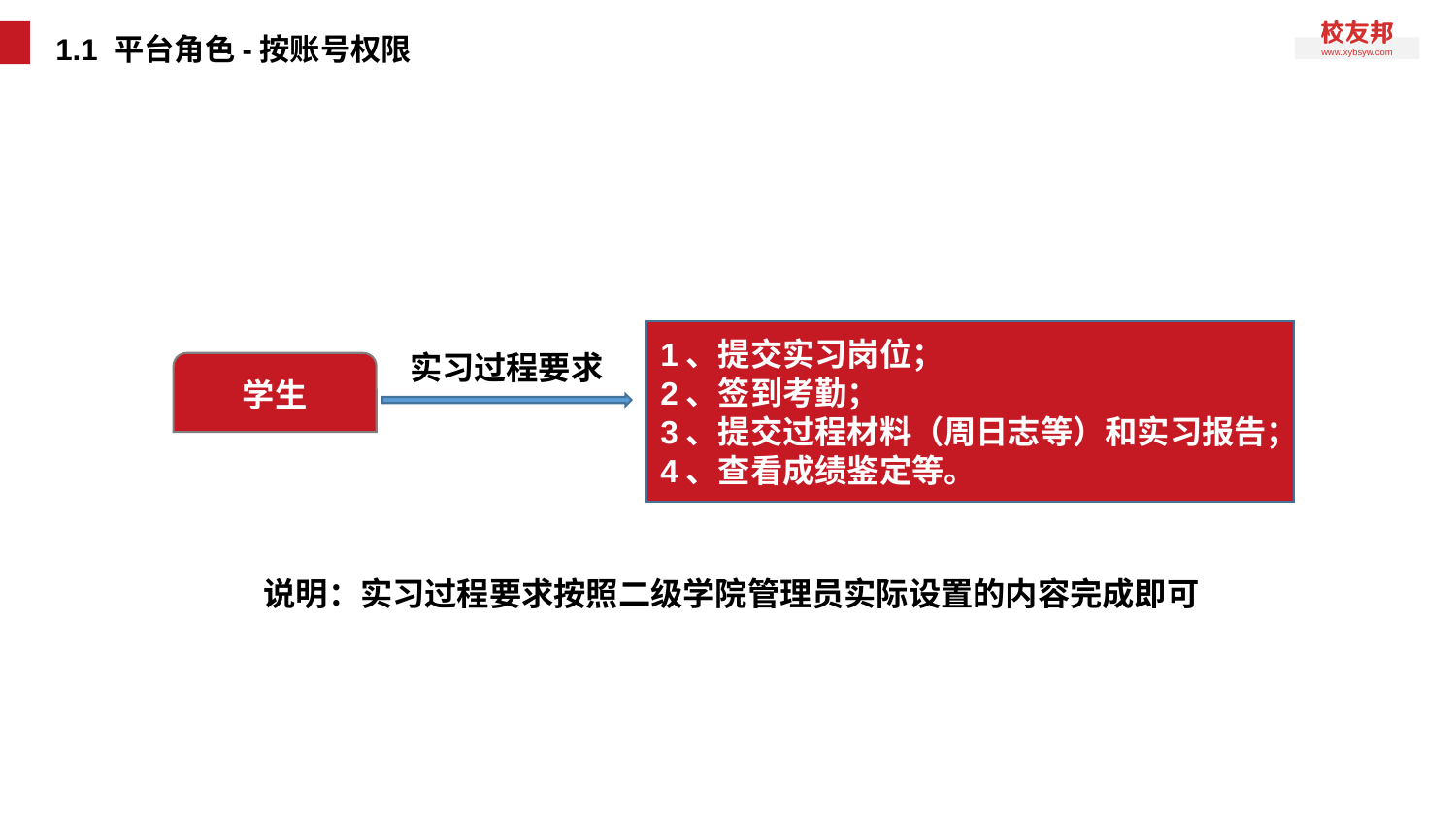

# 1.1 平台角色-按账号权限
1、提交实习岗位；
2、签到考勤；
3、提交过程材料（周日志等）和实习报告；
4、查看成绩鉴定等。
实习过程要求
学生

说明：实习过程要求按照二级学院管理员实际设置的内容完成即可